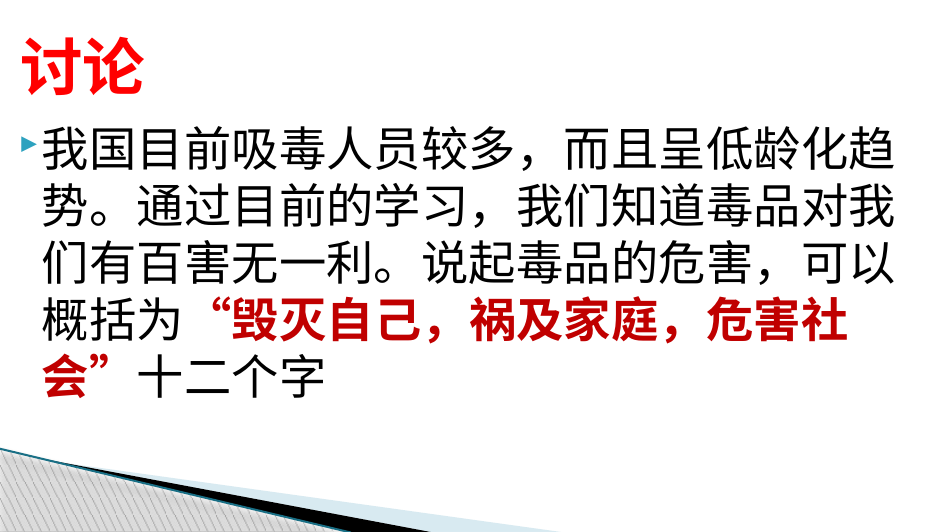

# 讨论
我国目前吸毒人员较多，而且呈低龄化趋势。通过目前的学习，我们知道毒品对我们有百害无一利。说起毒品的危害，可以概括为“毁灭自己，祸及家庭，危害社会”十二个字